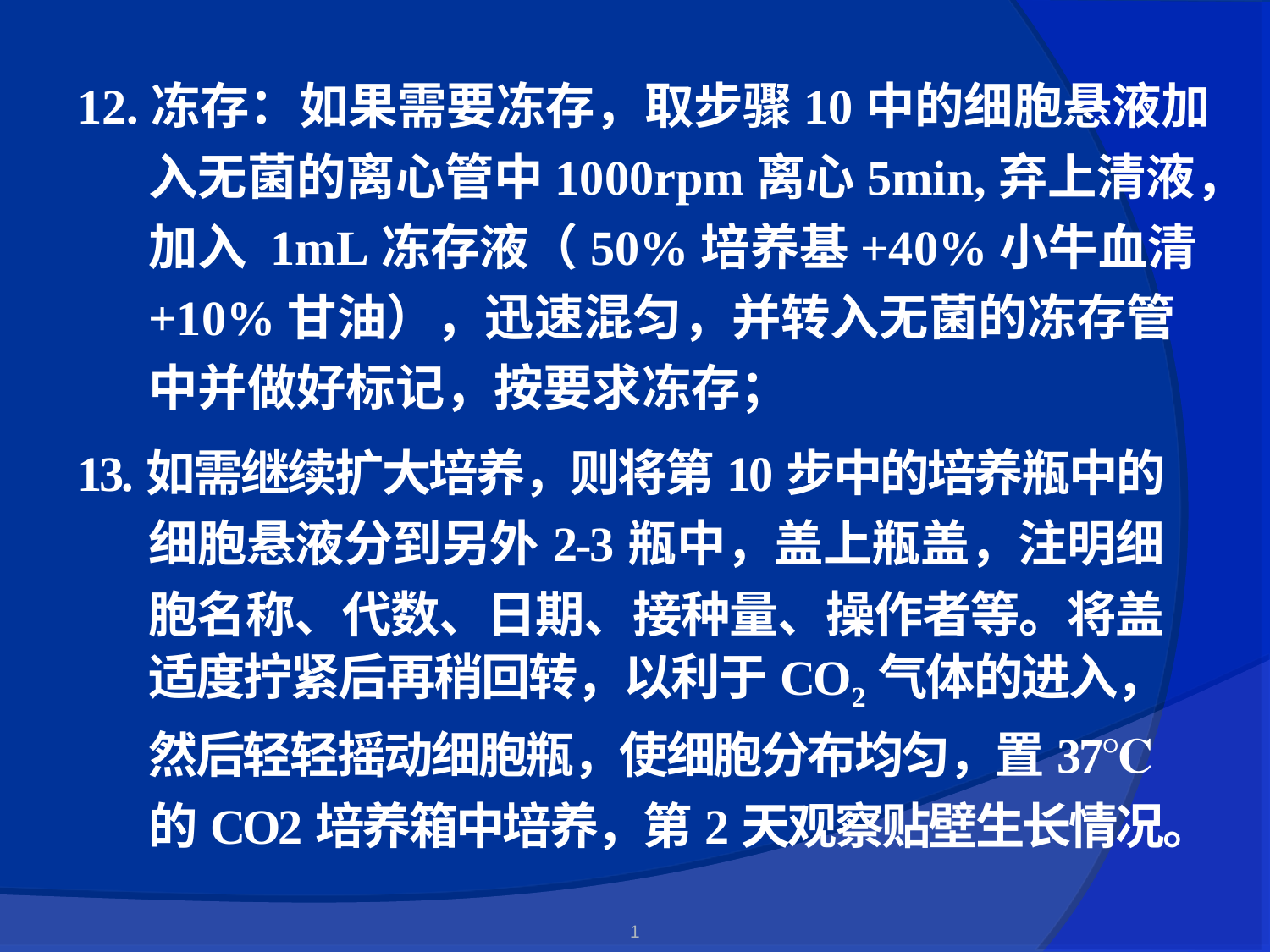

12.冻存：如果需要冻存，取步骤10中的细胞悬液加入无菌的离心管中1000rpm离心5min,弃上清液，加入 1mL冻存液（50%培养基+40%小牛血清+10%甘油），迅速混匀，并转入无菌的冻存管中并做好标记，按要求冻存；
13.如需继续扩大培养，则将第10步中的培养瓶中的细胞悬液分到另外2-3瓶中，盖上瓶盖，注明细胞名称、代数、日期、接种量、操作者等。将盖适度拧紧后再稍回转，以利于CO2气体的进入，然后轻轻摇动细胞瓶，使细胞分布均匀，置37℃的CO2培养箱中培养，第2天观察贴壁生长情况。
1